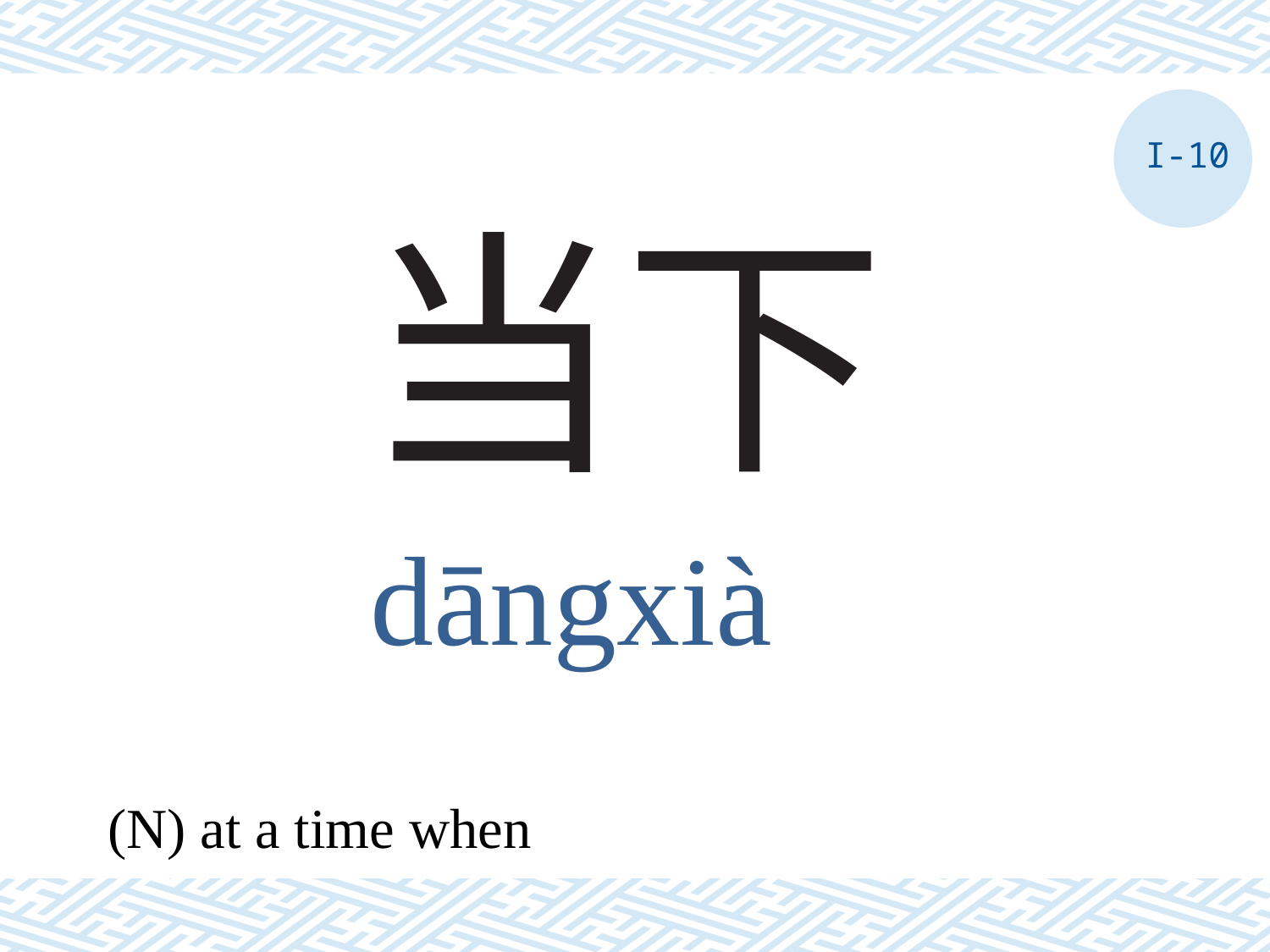

I-10

# 当下
dāngxià
(N) at a time when